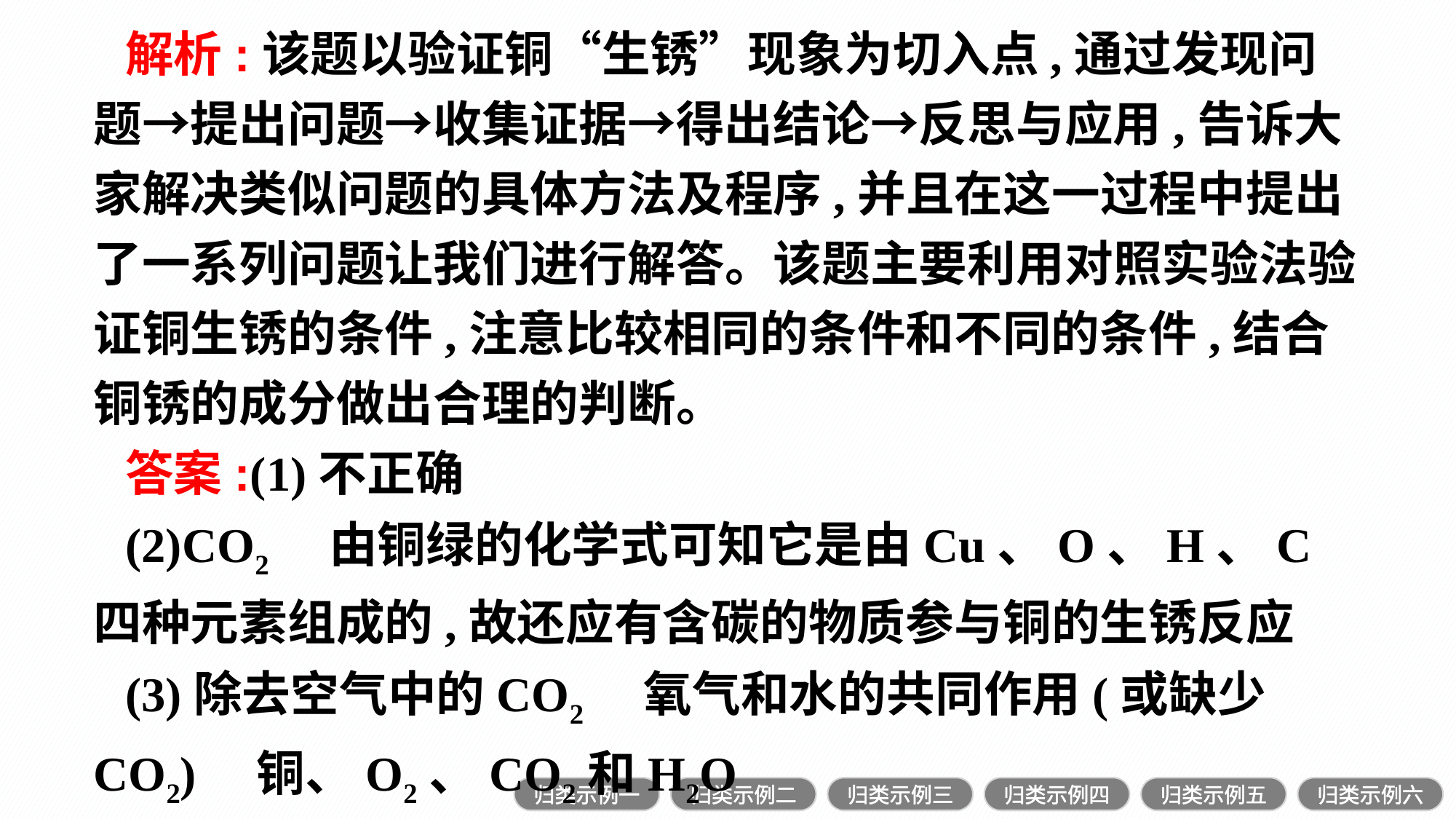

解析:该题以验证铜“生锈”现象为切入点,通过发现问题→提出问题→收集证据→得出结论→反思与应用,告诉大家解决类似问题的具体方法及程序,并且在这一过程中提出了一系列问题让我们进行解答。该题主要利用对照实验法验证铜生锈的条件,注意比较相同的条件和不同的条件,结合铜锈的成分做出合理的判断。
答案:(1)不正确
(2)CO2　由铜绿的化学式可知它是由Cu、O、H、C四种元素组成的,故还应有含碳的物质参与铜的生锈反应
(3)除去空气中的CO2　氧气和水的共同作用(或缺少CO2)　铜、O2、CO2和H2O